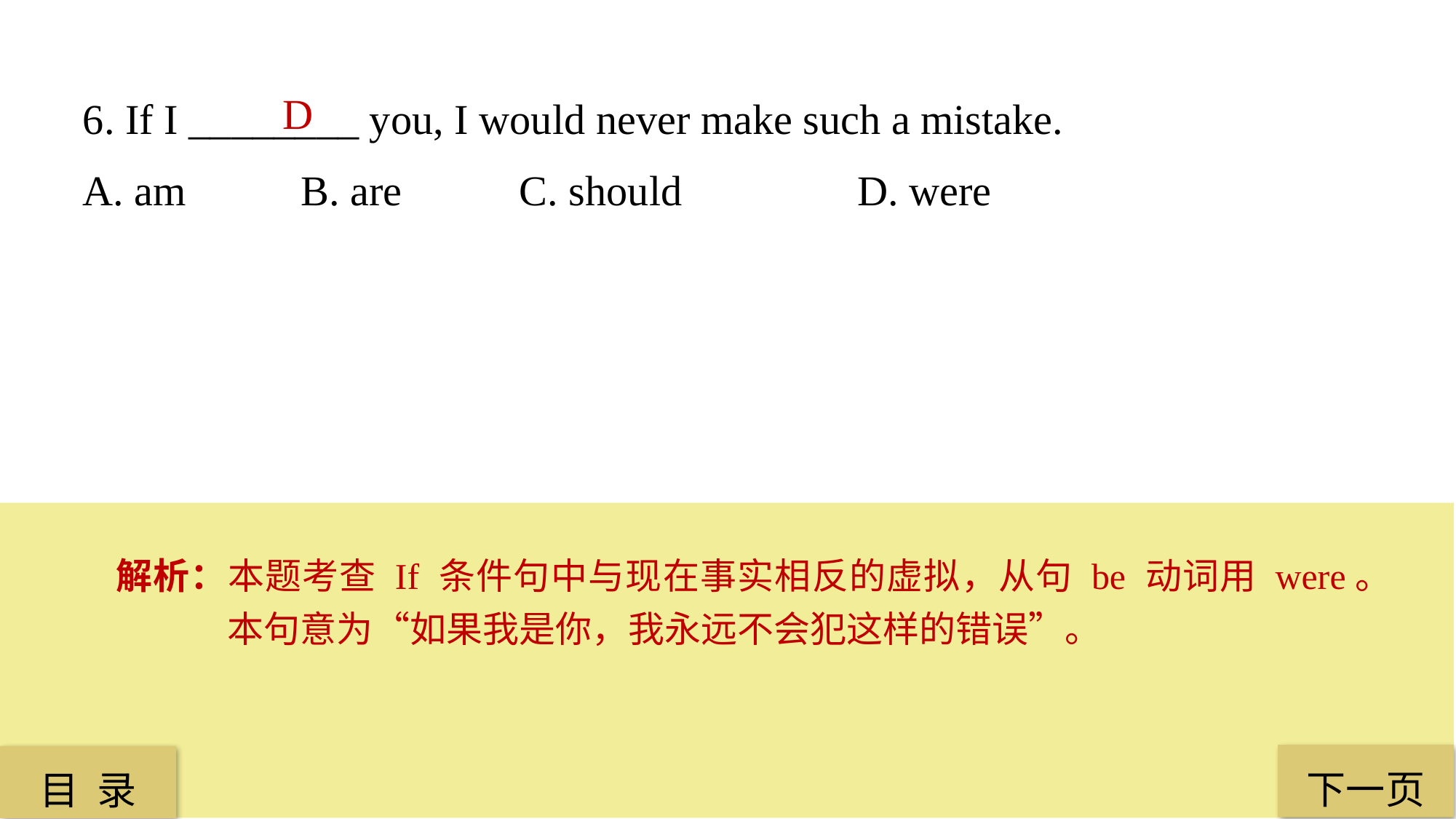

6. If I ________ you, I would never make such a mistake.
A. am 	B. are 	C. should		 D. were
D
解析：本题考查 If 条件句中与现在事实相反的虚拟，从句 be 动词用 were。本句意为“如果我是你，我永远不会犯这样的错误”。